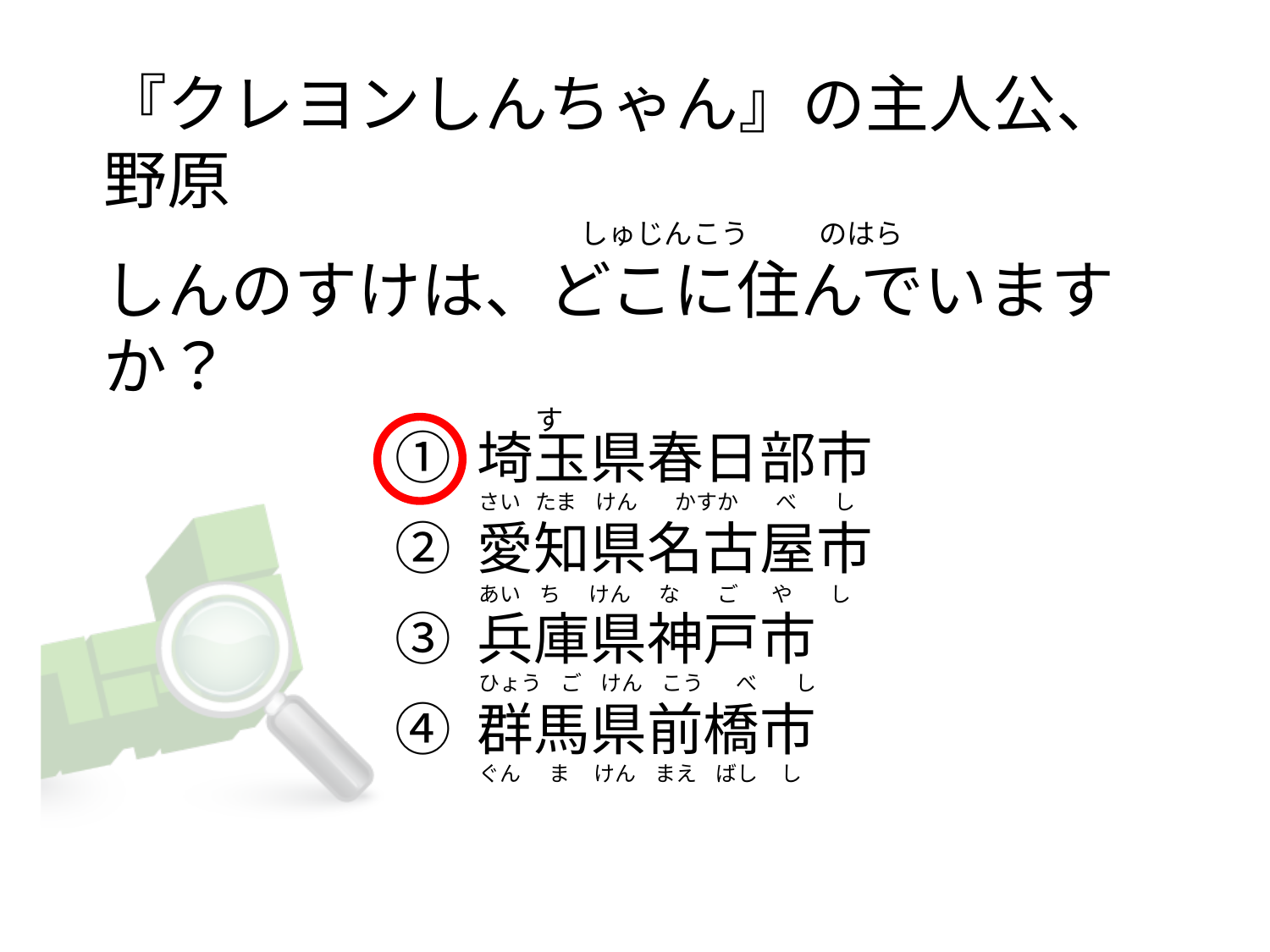

# 『クレヨンしんちゃん』の主人公、野原                                                                           しゅじんこう           のはら しんのすけは、どこに住んでいますか？                                                                     す
① 埼玉県春日部市
② 愛知県名古屋市
③ 兵庫県神戸市
④ 群馬県前橋市

さい   たま    けん        かすか        べ        し
あい    ち      けん      な        ご       や        し
ひょう    ご    けん    こう       べ        し
ぐん      ま     けん    まえ    ばし     し